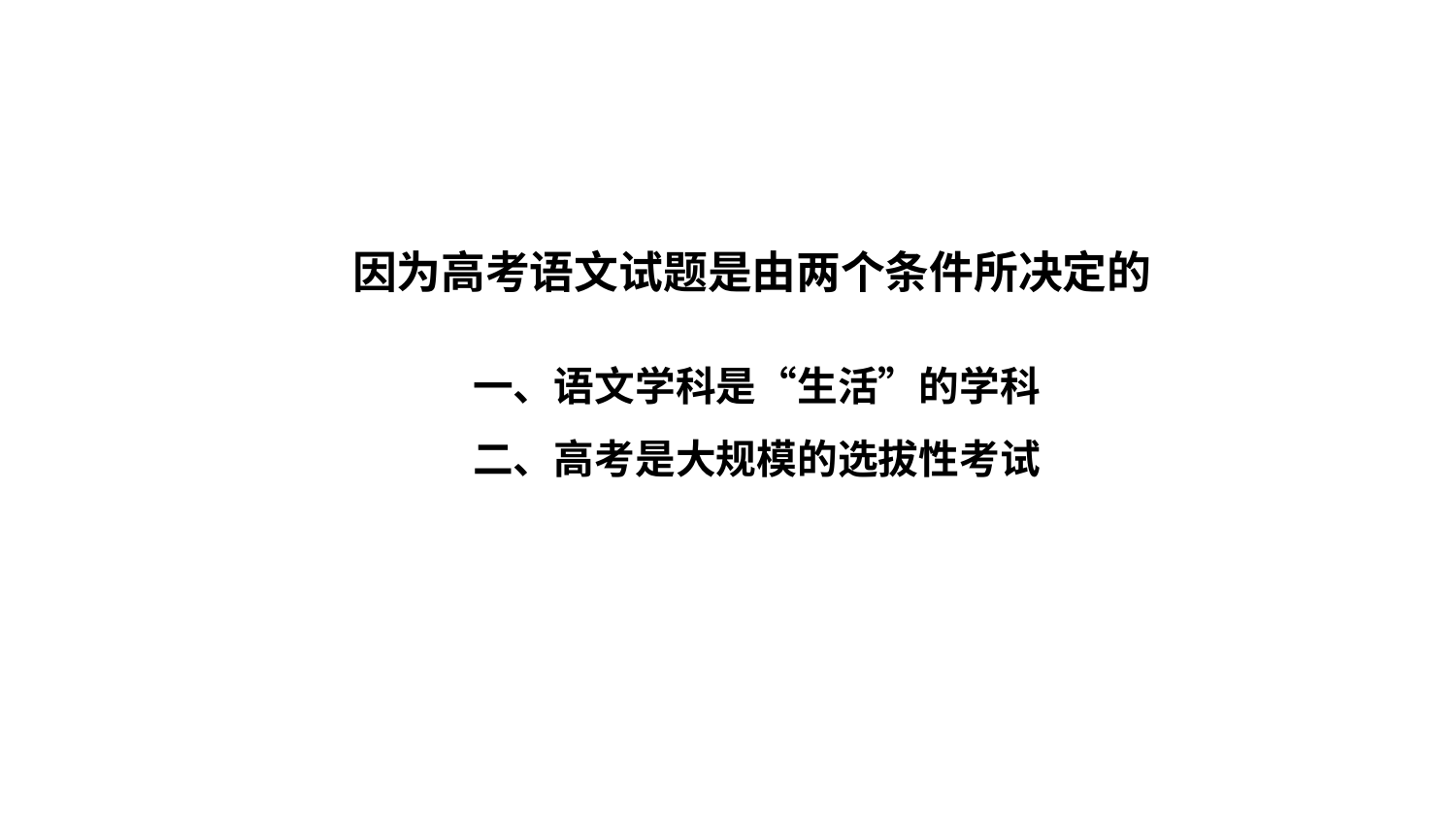

因为高考语文试题是由两个条件所决定的
一、语文学科是“生活”的学科
二、高考是大规模的选拔性考试